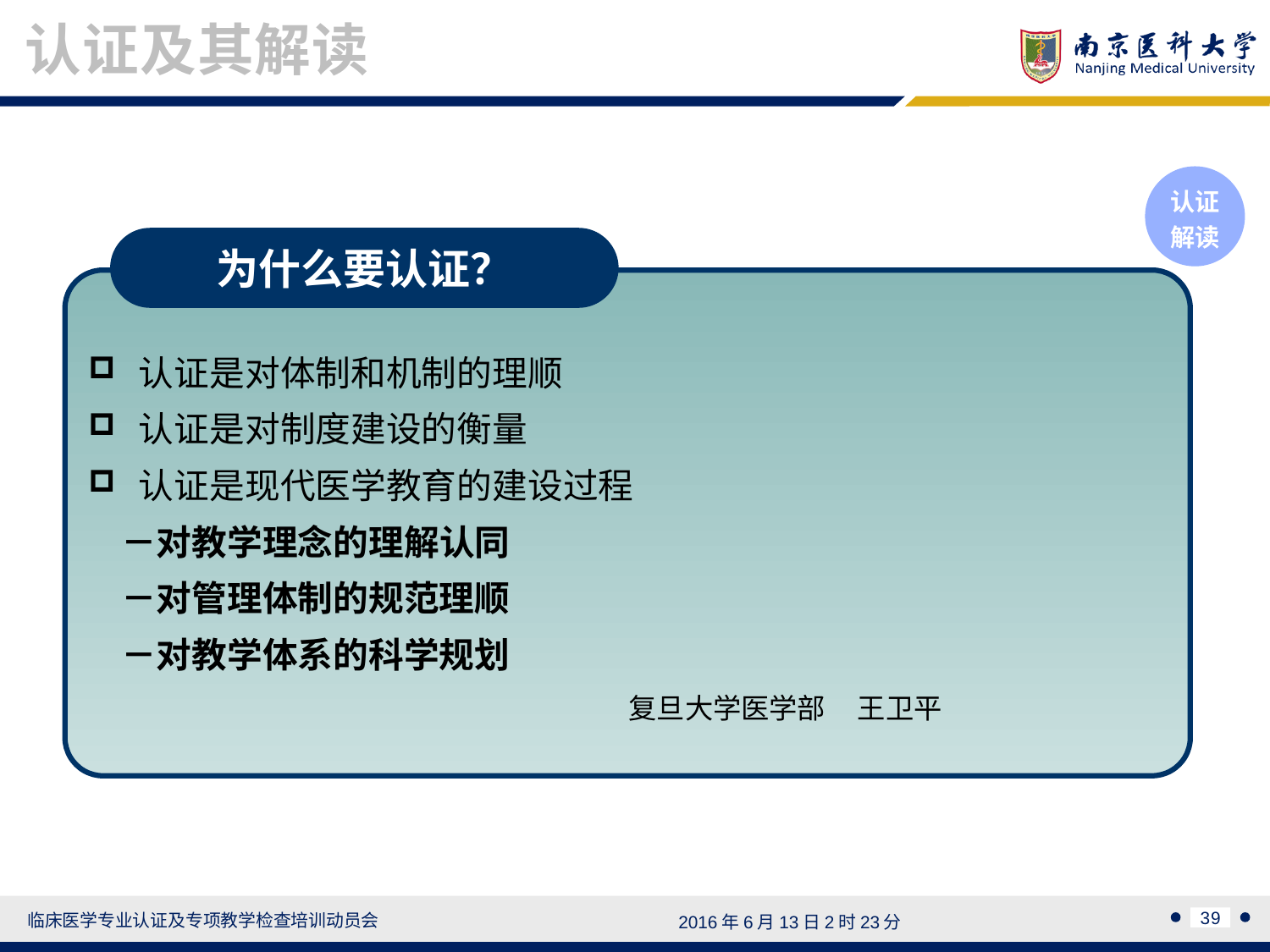

认证及其解读
认证解读
为什么要认证？
认证是对体制和机制的理顺
认证是对制度建设的衡量
认证是现代医学教育的建设过程
   －对教学理念的理解认同
   －对管理体制的规范理顺
   －对教学体系的科学规划
                                                                                    复旦大学医学部     王卫平